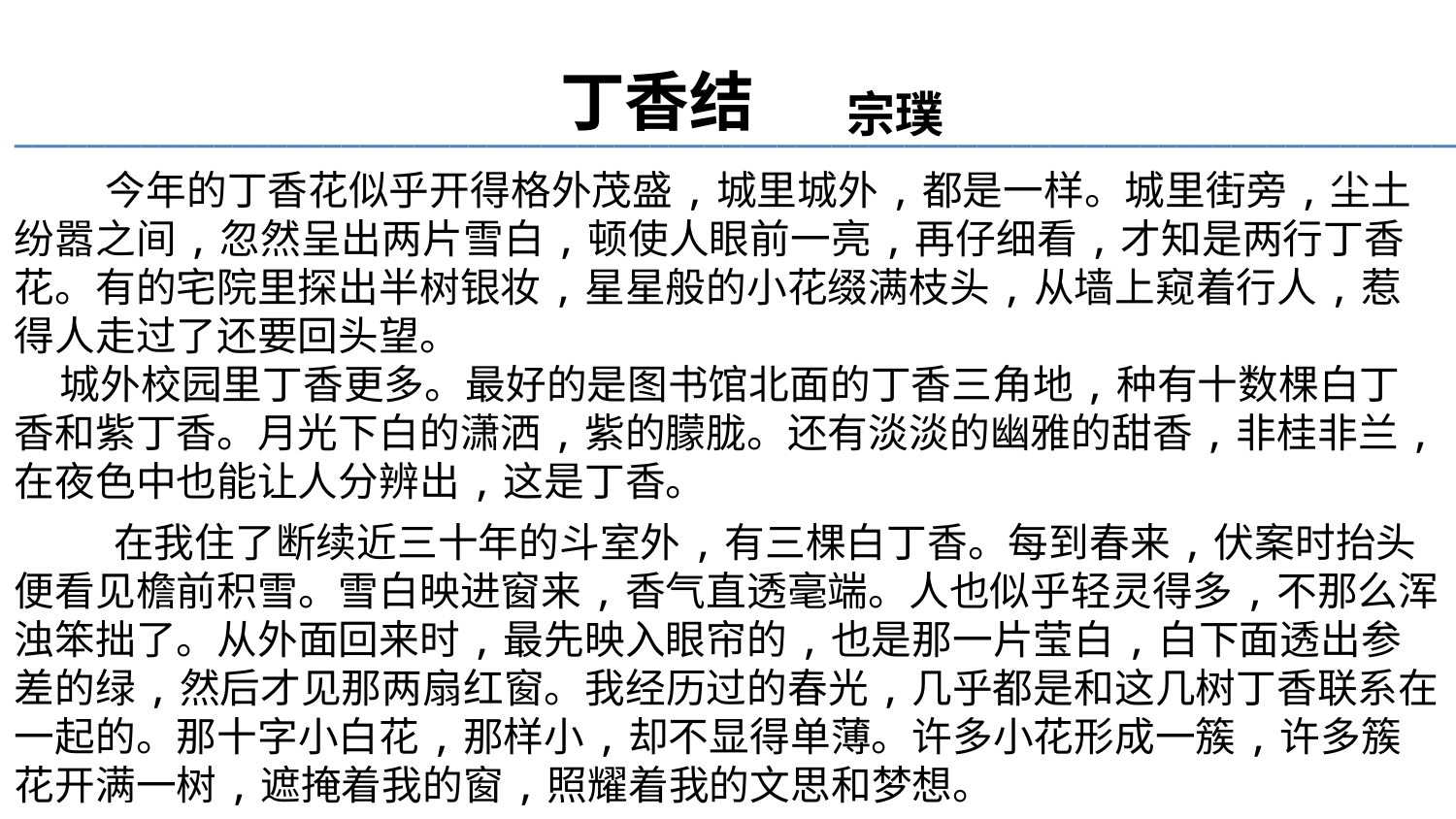

丁香结
宗璞
________________________________________________________________________________
          今年的丁香花似乎开得格外茂盛,城里城外,都是一样。城里街旁,尘土纷嚣之间,忽然呈出两片雪白,顿使人眼前一亮,再仔细看,才知是两行丁香花。有的宅院里探出半树银妆,星星般的小花缀满枝头,从墙上窥着行人,惹得人走过了还要回头望。
    城外校园里丁香更多。最好的是图书馆北面的丁香三角地,种有十数棵白丁香和紫丁香。月光下白的潇洒,紫的朦胧。还有淡淡的幽雅的甜香,非桂非兰,在夜色中也能让人分辨出,这是丁香。
           在我住了断续近三十年的斗室外,有三棵白丁香。每到春来,伏案时抬头便看见檐前积雪。雪白映进窗来,香气直透毫端。人也似乎轻灵得多,不那么浑浊笨拙了。从外面回来时,最先映入眼帘的,也是那一片莹白,白下面透出参差的绿,然后才见那两扇红窗。我经历过的春光,几乎都是和这几树丁香联系在一起的。那十字小白花,那样小,却不显得单薄。许多小花形成一簇,许多簇花开满一树,遮掩着我的窗,照耀着我的文思和梦想。